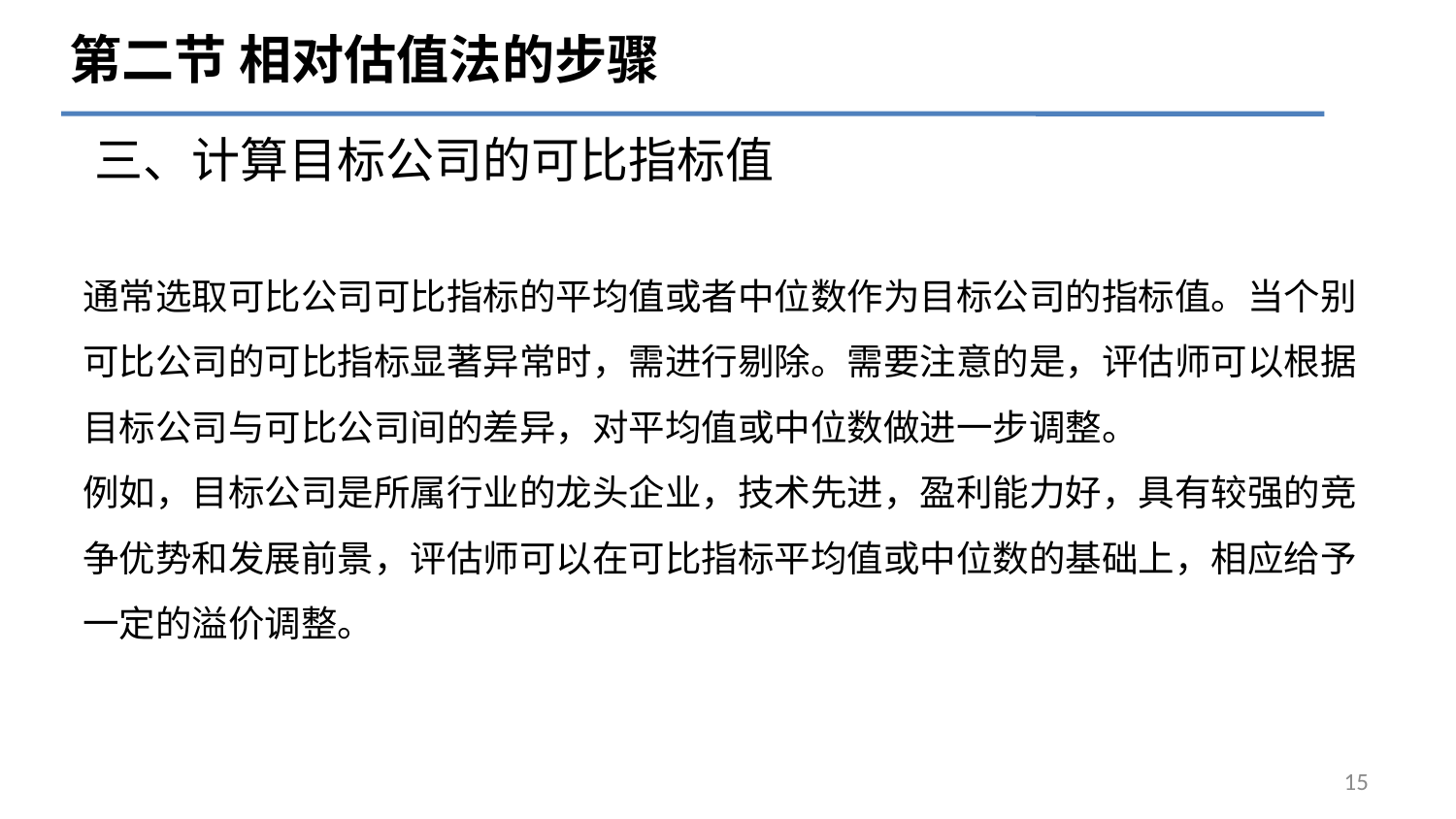

第二节 相对估值法的步骤
# 三、计算目标公司的可比指标值
通常选取可比公司可比指标的平均值或者中位数作为目标公司的指标值。当个别可比公司的可比指标显著异常时，需进行剔除。需要注意的是，评估师可以根据目标公司与可比公司间的差异，对平均值或中位数做进一步调整。
例如，目标公司是所属行业的龙头企业，技术先进，盈利能力好，具有较强的竞争优势和发展前景，评估师可以在可比指标平均值或中位数的基础上，相应给予一定的溢价调整。
15